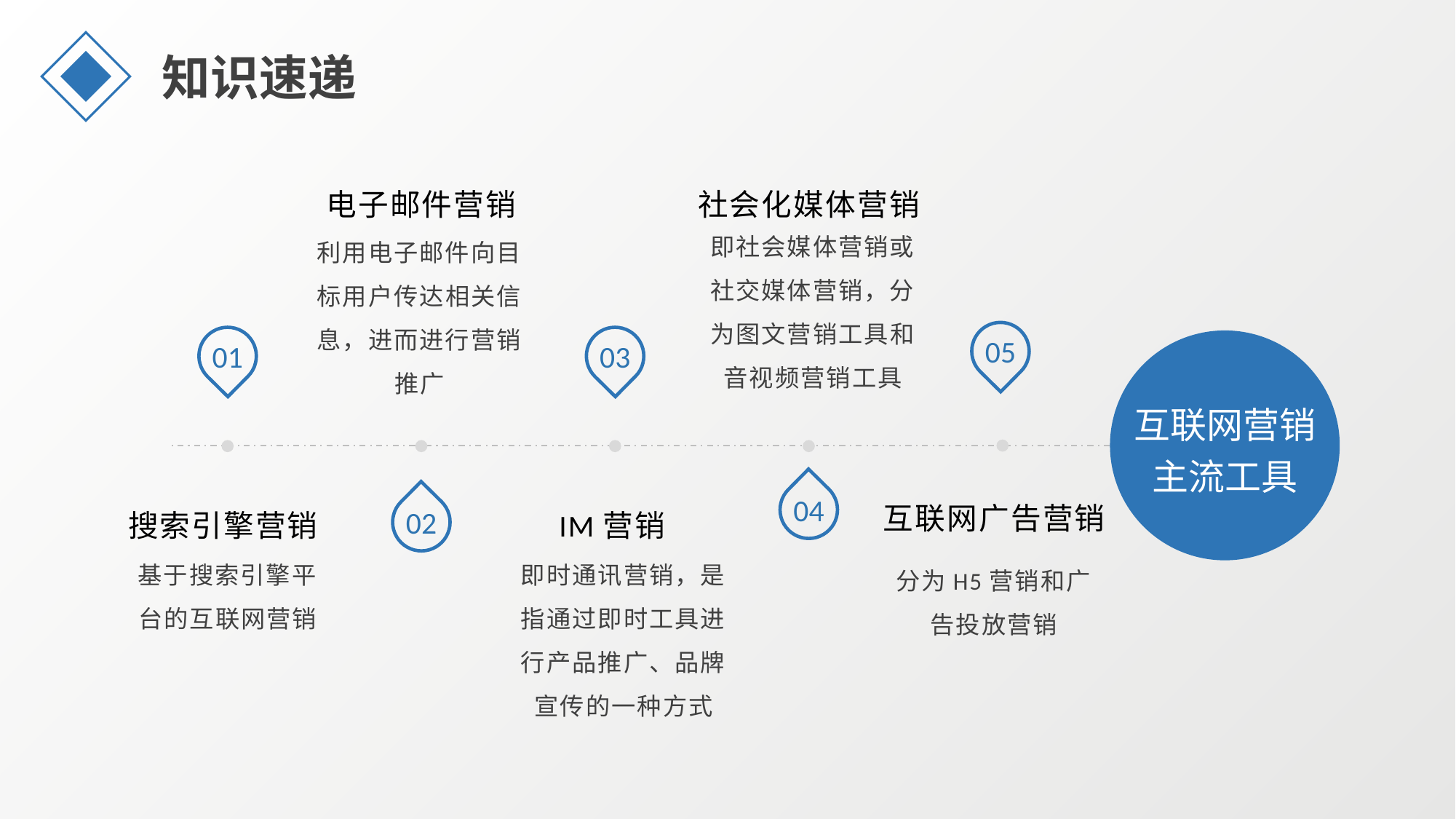

知识速递
社会化媒体营销
即社会媒体营销或社交媒体营销，分为图文营销工具和音视频营销工具
电子邮件营销
利用电子邮件向目标用户传达相关信息，进而进行营销推广

05

01

03

互联网营销主流工具

04

02
互联网广告营销
分为H5营销和广告投放营销
搜索引擎营销
基于搜索引擎平台的互联网营销
IM营销
即时通讯营销，是指通过即时工具进行产品推广、品牌宣传的一种方式